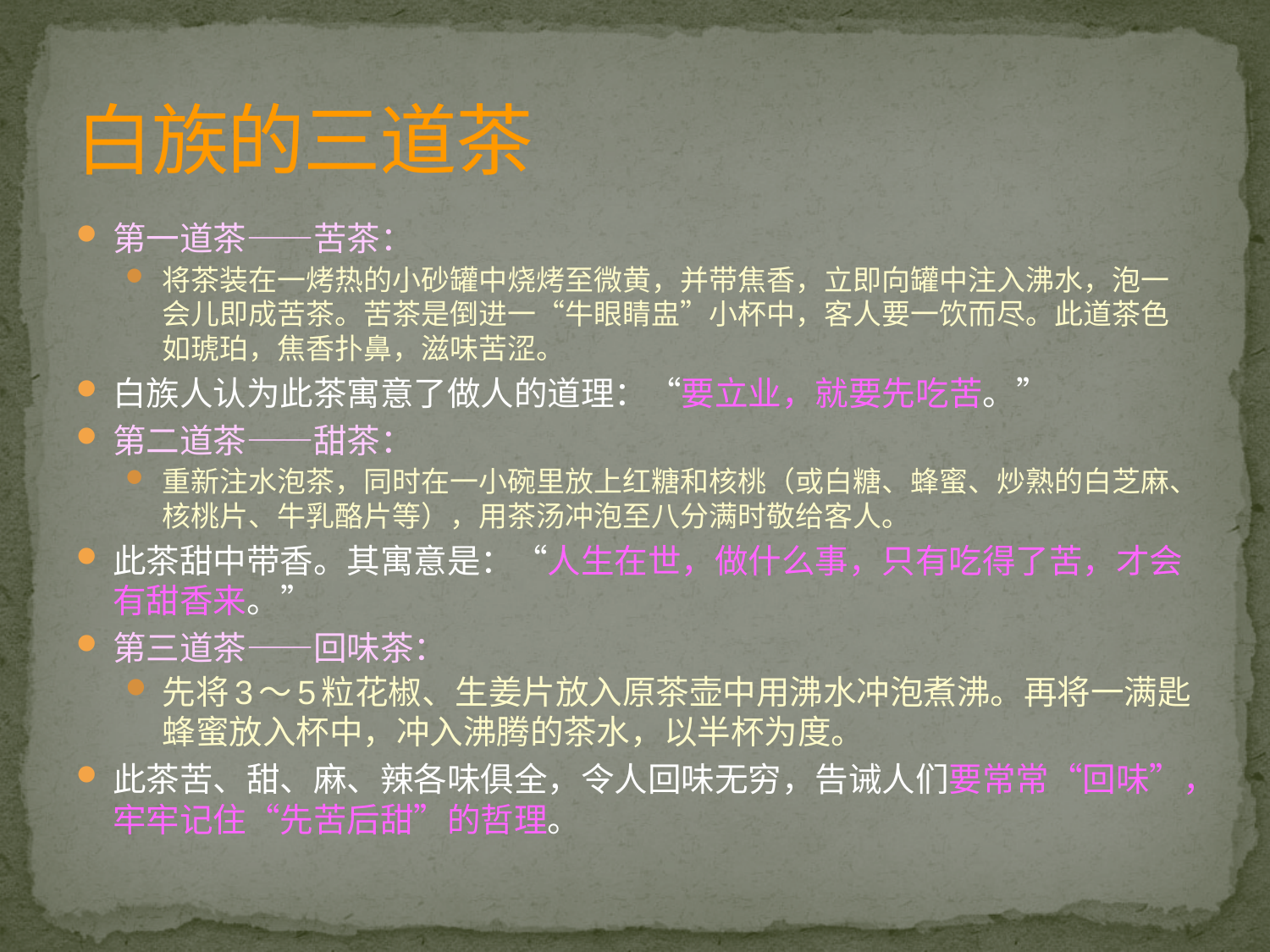

# 白族的三道茶
第一道茶——苦茶：
将茶装在一烤热的小砂罐中烧烤至微黄，并带焦香，立即向罐中注入沸水，泡一会儿即成苦茶。苦茶是倒进一“牛眼睛盅”小杯中，客人要一饮而尽。此道茶色如琥珀，焦香扑鼻，滋味苦涩。
白族人认为此茶寓意了做人的道理：“要立业，就要先吃苦。”
第二道茶——甜茶：
重新注水泡茶，同时在一小碗里放上红糖和核桃（或白糖、蜂蜜、炒熟的白芝麻、核桃片、牛乳酪片等），用茶汤冲泡至八分满时敬给客人。
此茶甜中带香。其寓意是：“人生在世，做什么事，只有吃得了苦，才会有甜香来。”
第三道茶——回味茶：
先将3～5粒花椒、生姜片放入原茶壶中用沸水冲泡煮沸。再将一满匙蜂蜜放入杯中，冲入沸腾的茶水，以半杯为度。
此茶苦、甜、麻、辣各味俱全，令人回味无穷，告诫人们要常常“回味”，牢牢记住“先苦后甜”的哲理。